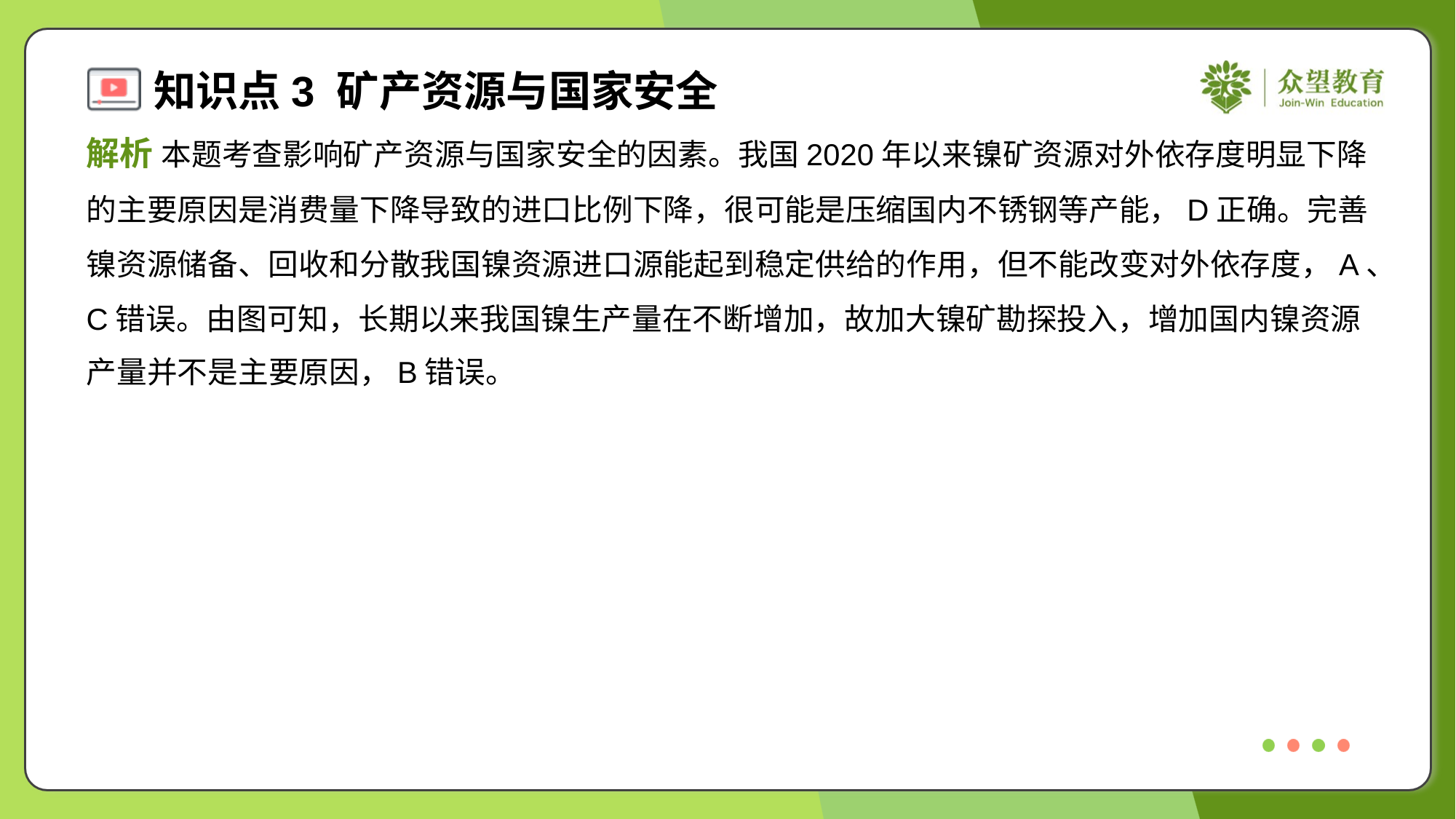

解析 本题考查影响矿产资源与国家安全的因素。我国2020年以来镍矿资源对外依存度明显下降
的主要原因是消费量下降导致的进口比例下降，很可能是压缩国内不锈钢等产能，D正确。完善
镍资源储备、回收和分散我国镍资源进口源能起到稳定供给的作用，但不能改变对外依存度，A、
C错误。由图可知，长期以来我国镍生产量在不断增加，故加大镍矿勘探投入，增加国内镍资源
产量并不是主要原因，B错误。